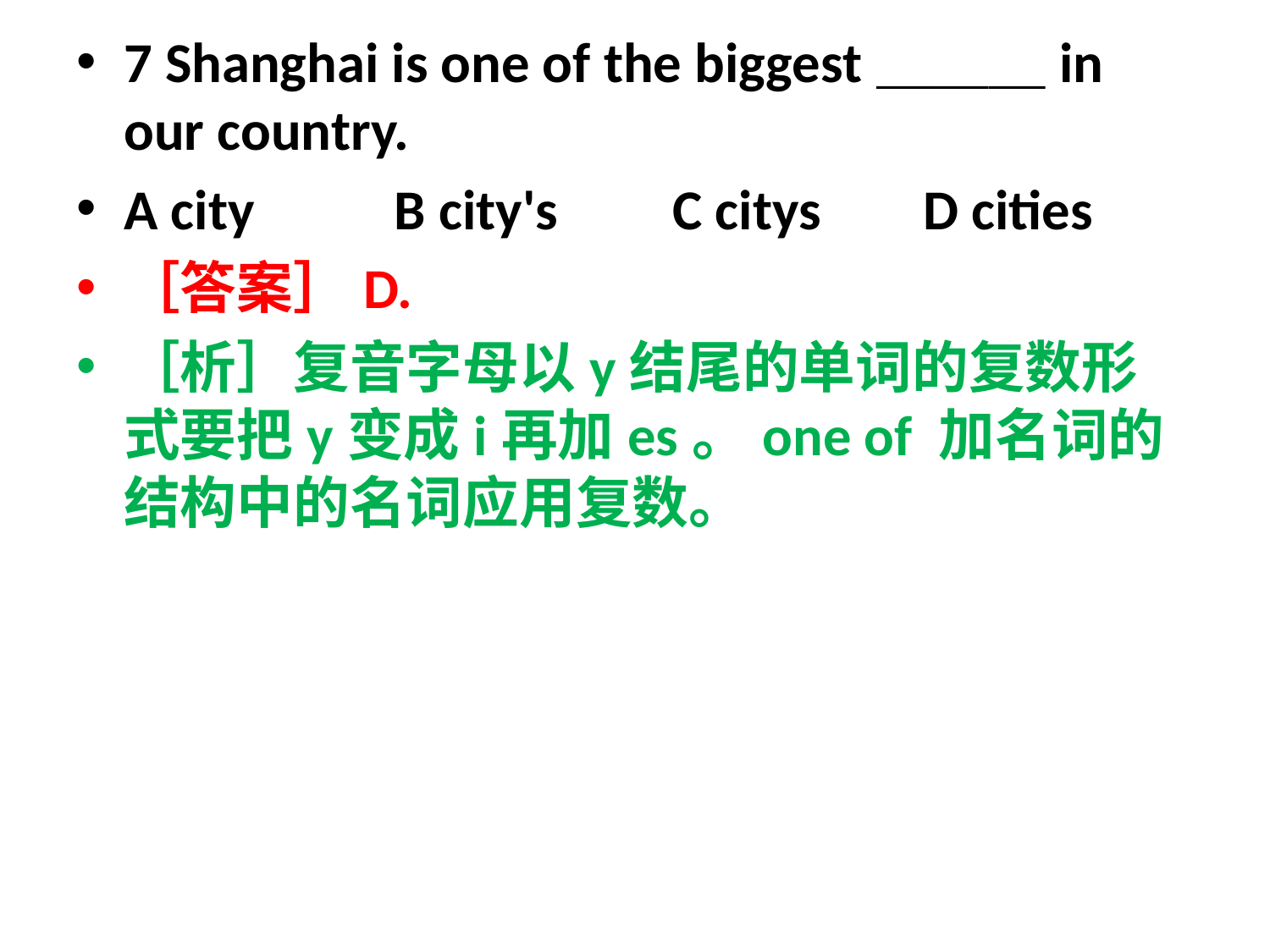

7 Shanghai is one of the biggest＿＿＿in our country.
A city           B city's         C citys        D cities
［答案］D.
［析］复音字母以y结尾的单词的复数形式要把y变成i再加es。one of 加名词的结构中的名词应用复数。